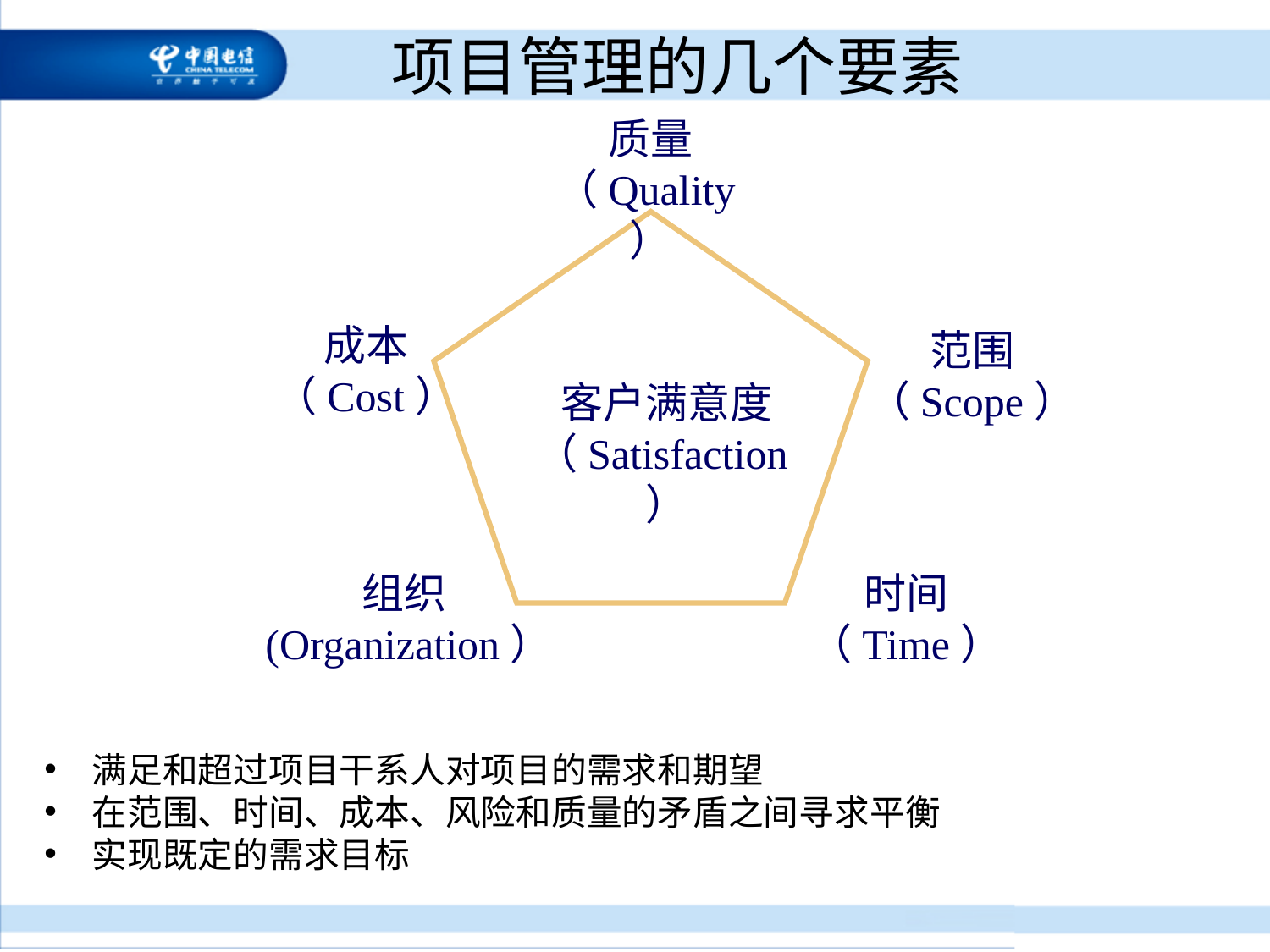

# 项目管理的几个要素
质量（Quality）

成本（Cost）
范围（Scope）
客户满意度（Satisfaction）
组织(Organization）
时间（Time）
满足和超过项目干系人对项目的需求和期望
在范围、时间、成本、风险和质量的矛盾之间寻求平衡
实现既定的需求目标